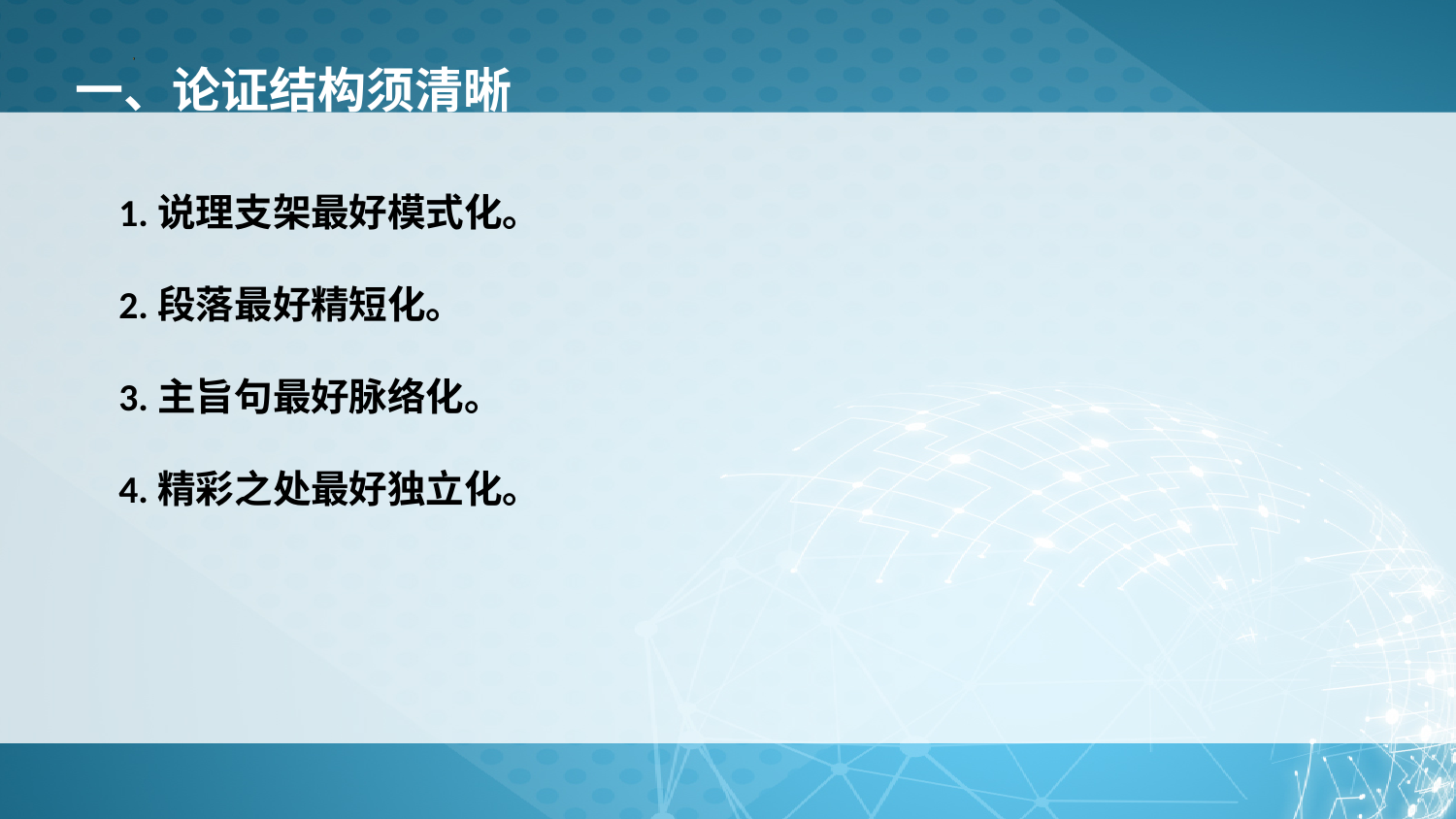

一、论证结构须清晰
1.说理支架最好模式化。
2.段落最好精短化。
3.主旨句最好脉络化。
4.精彩之处最好独立化。